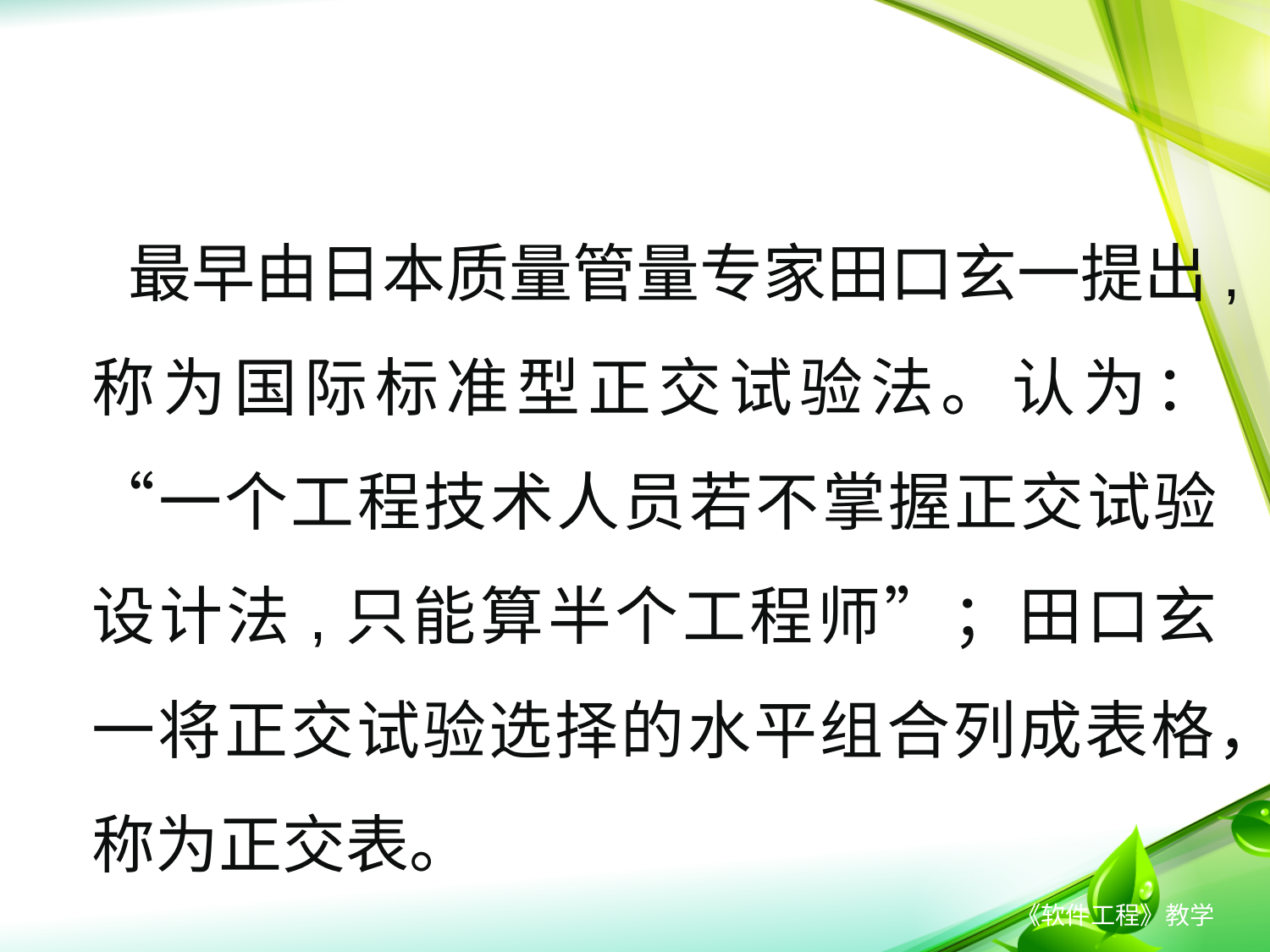

# 正交试验法
     最早由日本质量管量专家田口玄一提出,称为国际标准型正交试验法。认为：“一个工程技术人员若不掌握正交试验设计法,只能算半个工程师”；田口玄一将正交试验选择的水平组合列成表格，称为正交表。

   《软件工程》教学